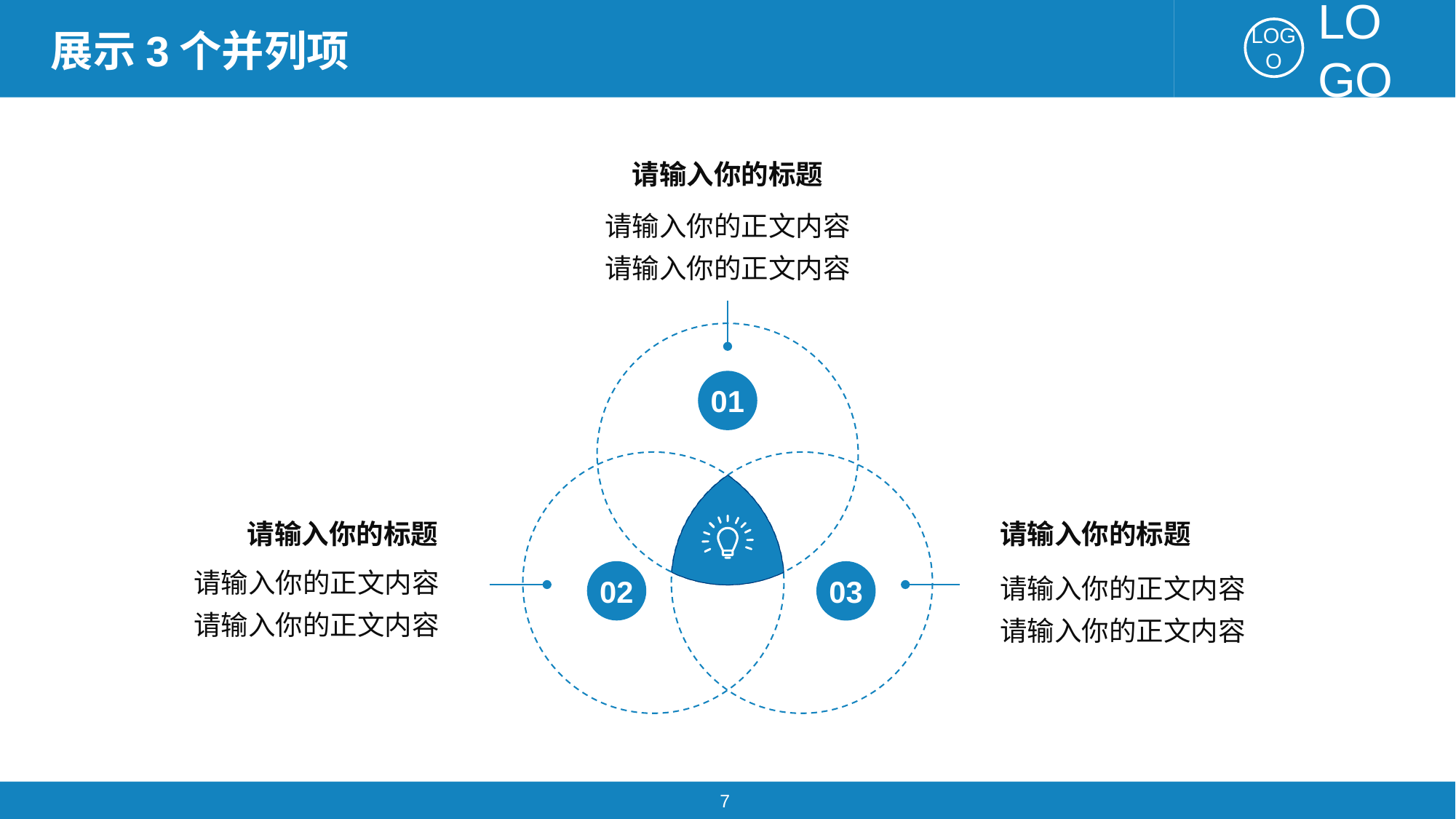

展示3个并列项
请输入你的标题
请输入你的正文内容
请输入你的正文内容

01

请输入你的标题
请输入你的正文内容
请输入你的正文内容
请输入你的标题
请输入你的正文内容
请输入你的正文内容

02
03
7